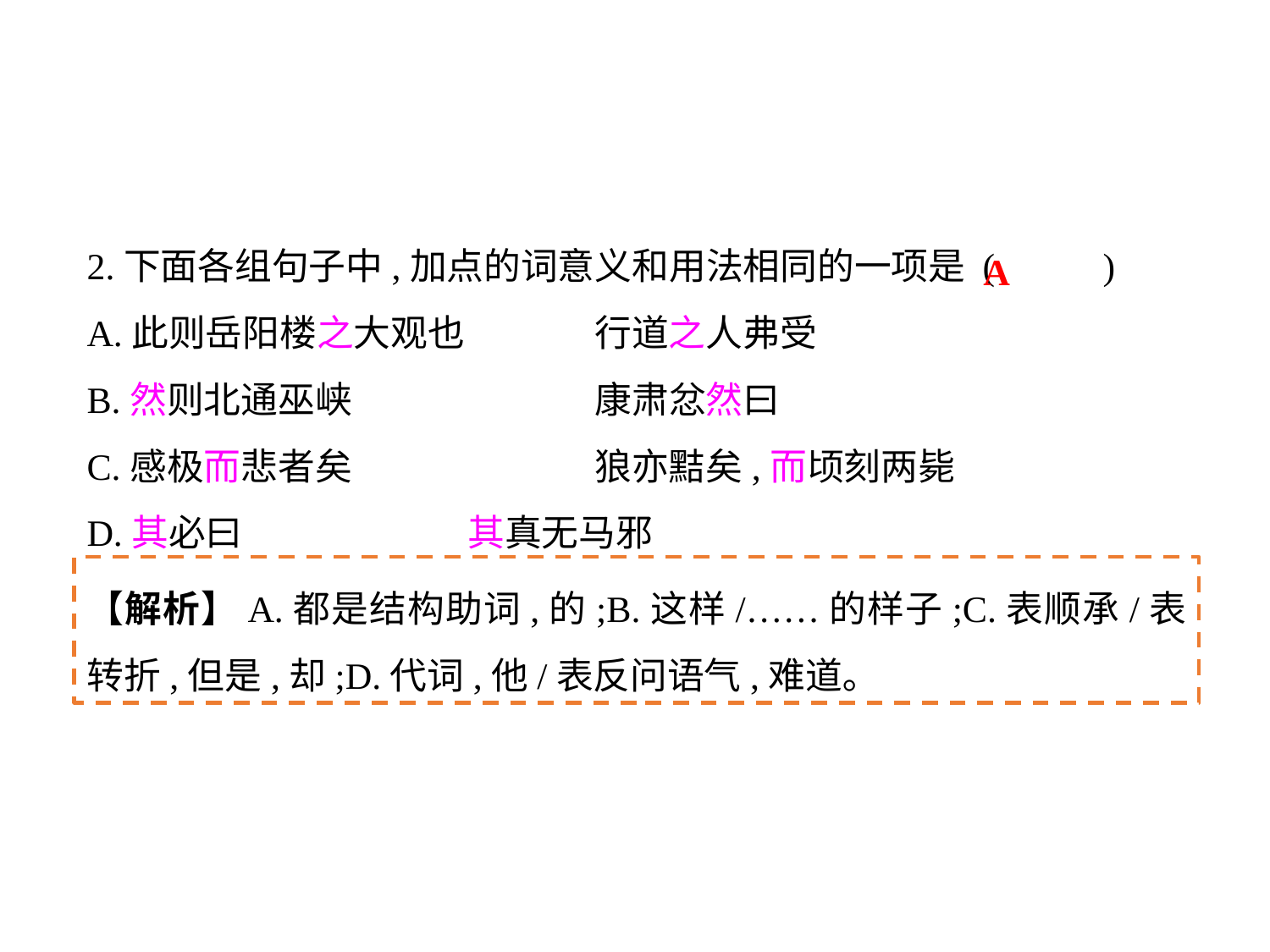

2.下面各组句子中,加点的词意义和用法相同的一项是 (	)
A.此则岳阳楼之大观也		行道之人弗受
B.然则北通巫峡		康肃忿然曰
C.感极而悲者矣		狼亦黠矣,而顷刻两毙
D.其必曰		其真无马邪
A
【解析】A.都是结构助词,的;B.这样/……的样子;C.表顺承/表转折,但是,却;D.代词,他/表反问语气,难道｡